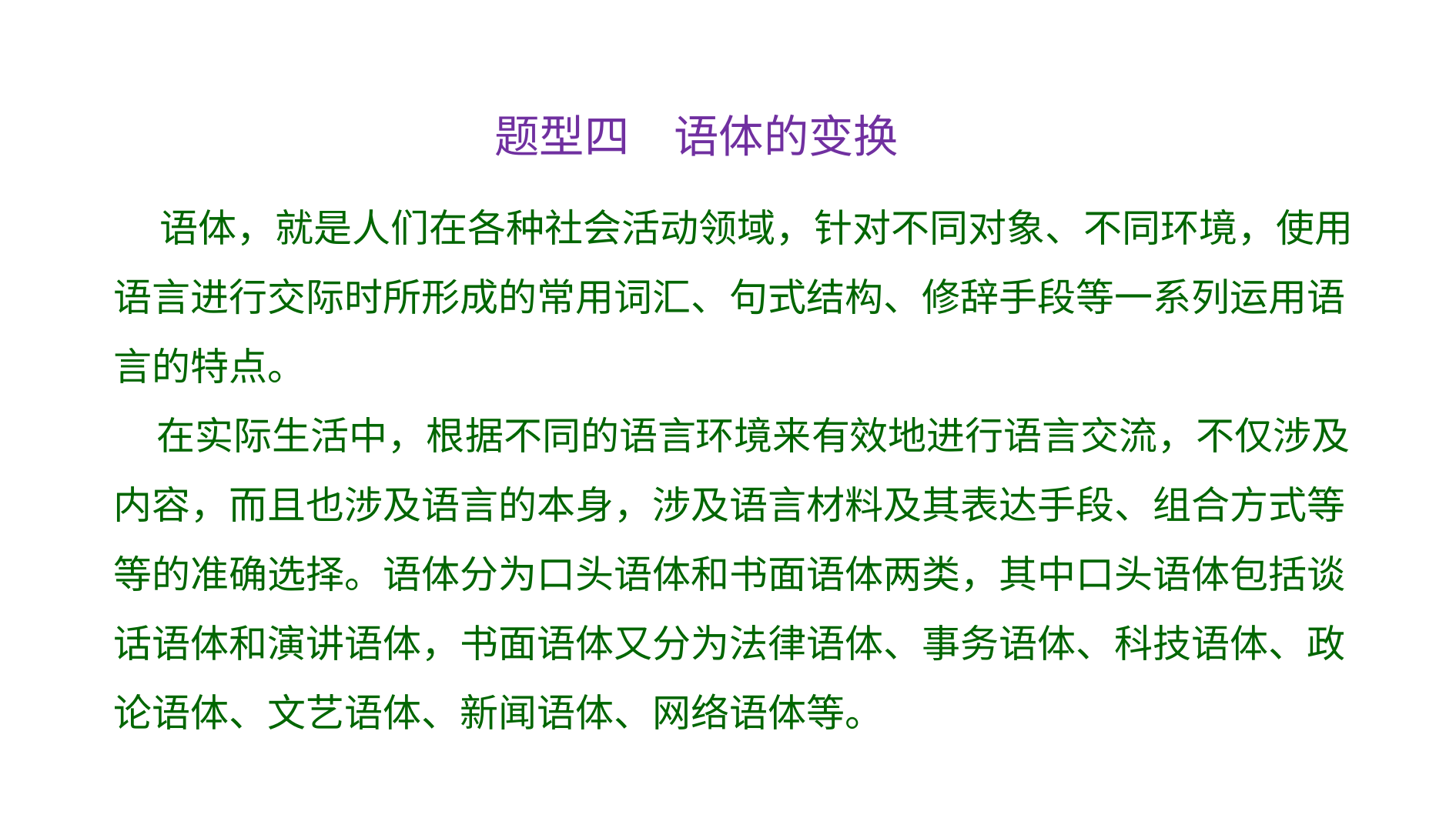

题型四　语体的变换
　  语体，就是人们在各种社会活动领域，针对不同对象、不同环境，使用语言进行交际时所形成的常用词汇、句式结构、修辞手段等一系列运用语言的特点。
    在实际生活中，根据不同的语言环境来有效地进行语言交流，不仅涉及内容，而且也涉及语言的本身，涉及语言材料及其表达手段、组合方式等等的准确选择。语体分为口头语体和书面语体两类，其中口头语体包括谈话语体和演讲语体，书面语体又分为法律语体、事务语体、科技语体、政论语体、文艺语体、新闻语体、网络语体等。